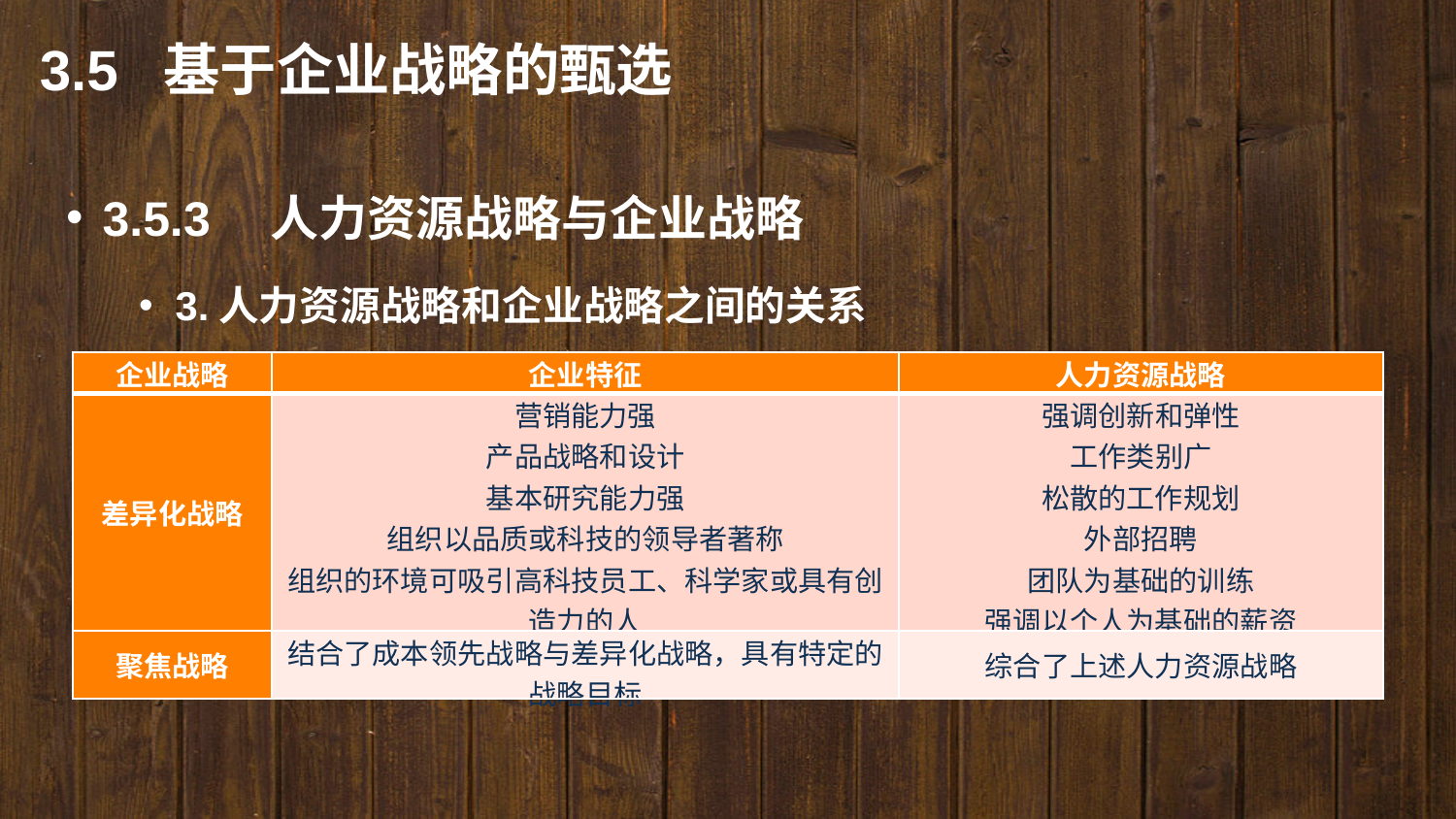

3.5  基于企业战略的甄选
3.5.3　人力资源战略与企业战略
3.人力资源战略和企业战略之间的关系
| 企业战略 | 企业特征 | 人力资源战略 |
| --- | --- | --- |
| 差异化战略 | 营销能力强 产品战略和设计 基本研究能力强 组织以品质或科技的领导者著称 组织的环境可吸引高科技员工、科学家或具有创造力的人 | 强调创新和弹性 工作类别广 松散的工作规划 外部招聘 团队为基础的训练 强调以个人为基础的薪资 用绩效评估作为发展的工具 |
| 聚焦战略 | 结合了成本领先战略与差异化战略，具有特定的战略目标 | 综合了上述人力资源战略 |